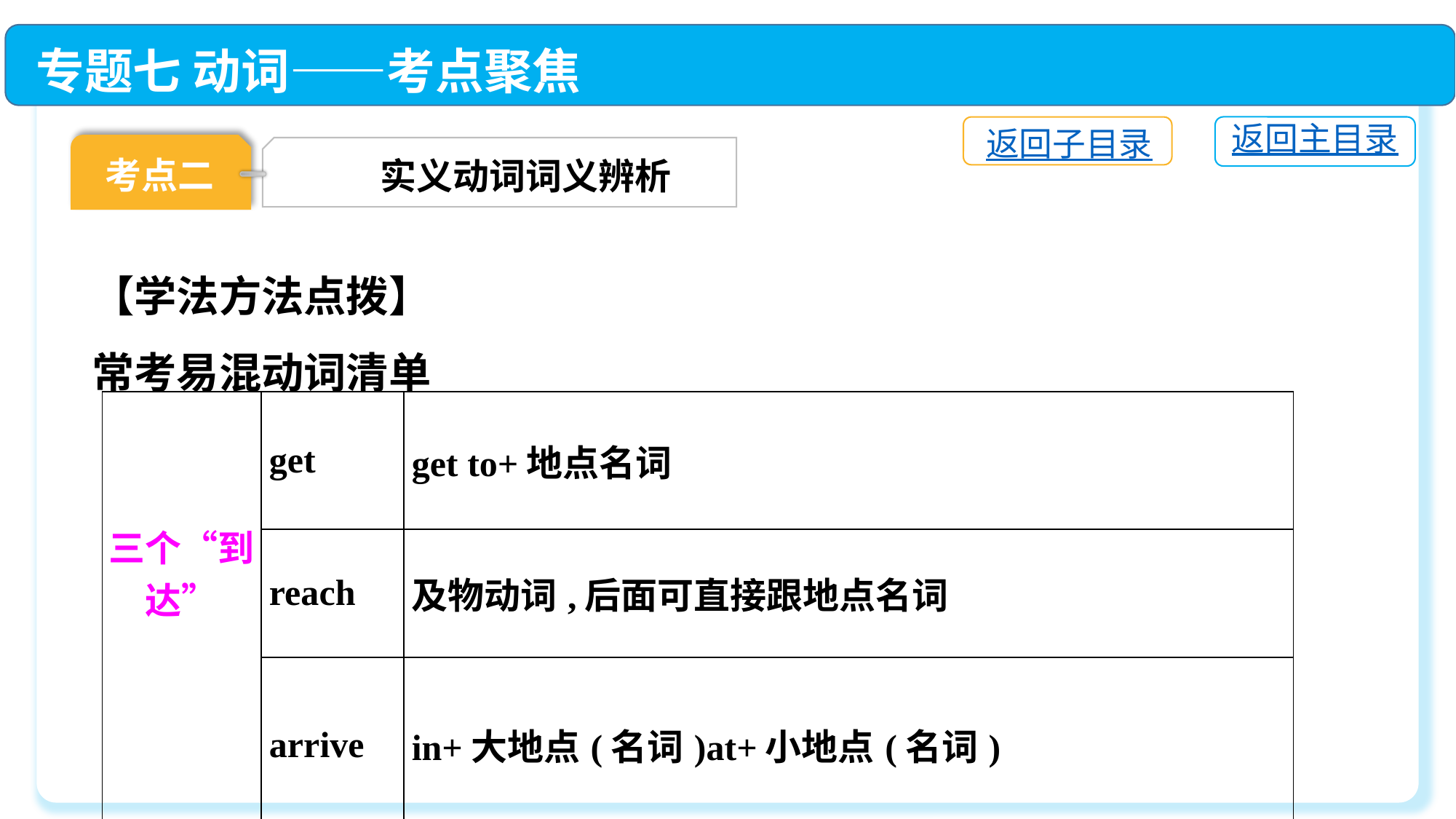

专题七 动词——考点聚焦

返回主目录

返回子目录
考点二
实义动词词义辨析

【学法方法点拨】
常考易混动词清单
| 三个“到达” | get | get to+地点名词 |
| --- | --- | --- |
|  | reach | 及物动词,后面可直接跟地点名词 |
|  | arrive | in+大地点(名词)at+小地点(名词) |